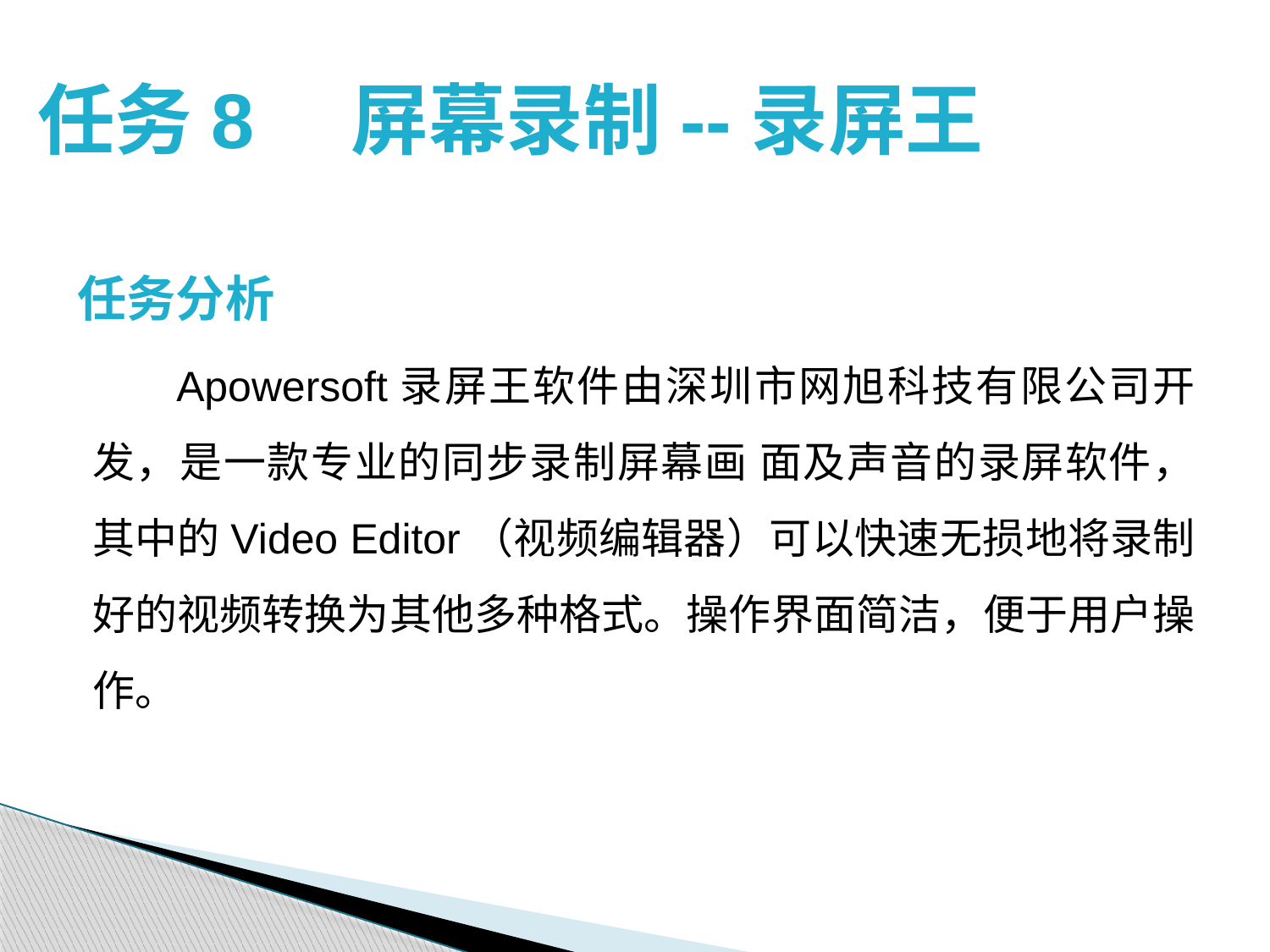

# 任务8　屏幕录制--录屏王
任务分析
Apowersoft录屏王软件由深圳市网旭科技有限公司开发，是一款专业的同步录制屏幕画 面及声音的录屏软件，其中的Video Editor（视频编辑器）可以快速无损地将录制好的视频转换为其他多种格式。操作界面简洁，便于用户操作。